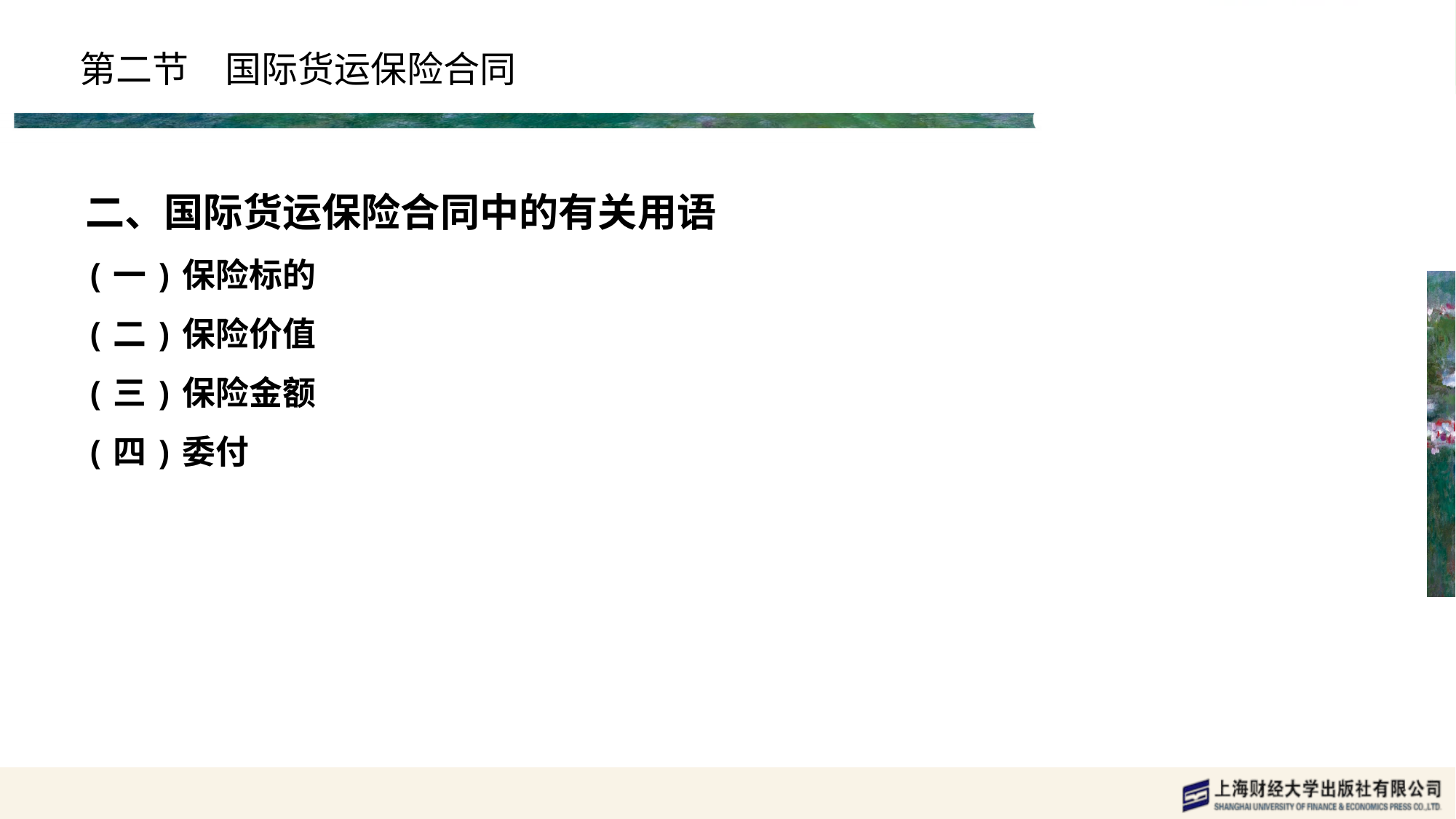

# 第二节　国际货运保险合同
二、国际货运保险合同中的有关用语
(一)保险标的
(二)保险价值
(三)保险金额
(四)委付